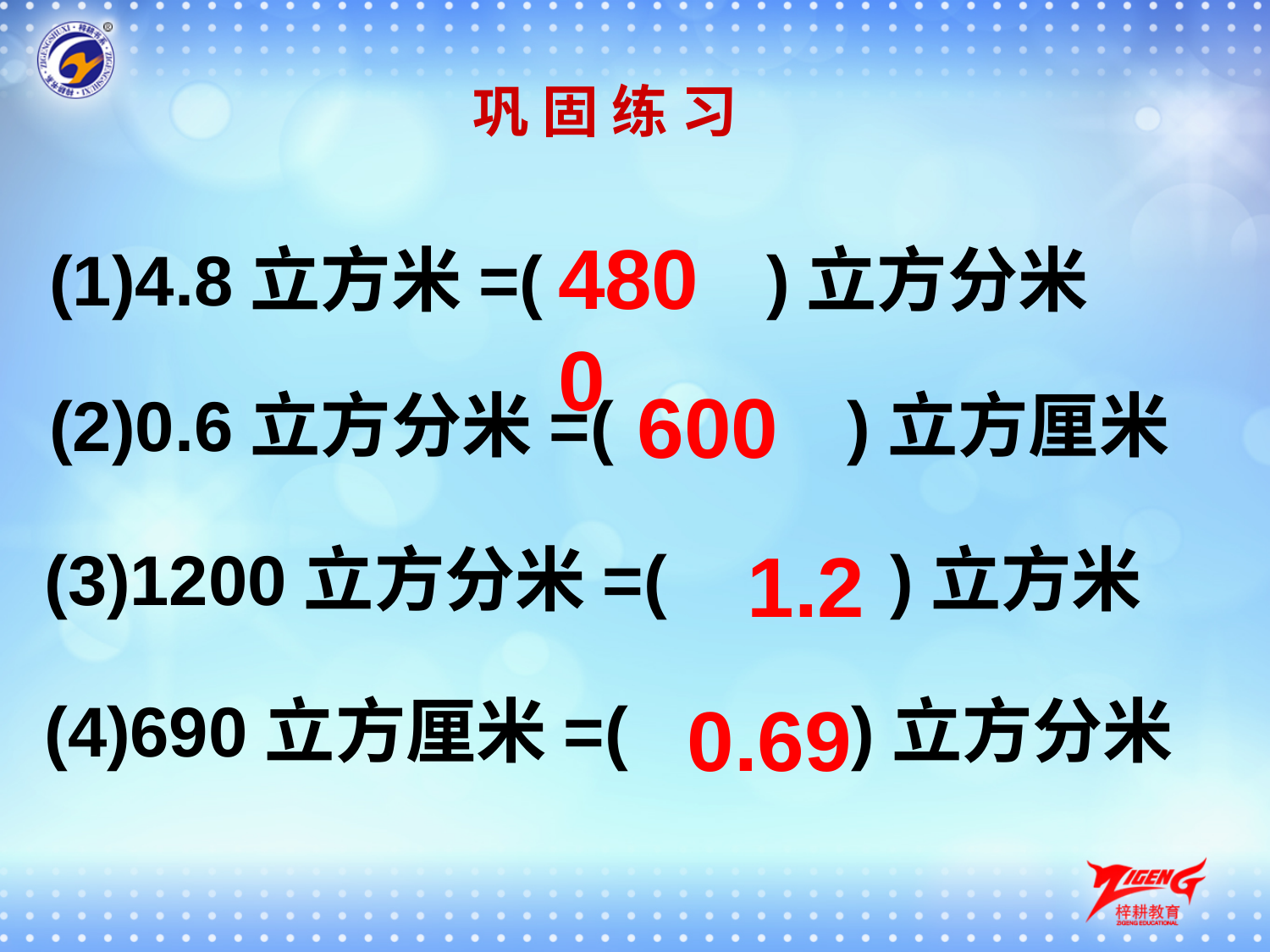

巩 固 练 习
4800
(1)4.8立方米=(　   　)立方分米
600
(2)0.6立方分米=(   　　)立方厘米
1.2
(3)1200立方分米=(　   　)立方米
0.69
(4)690立方厘米=(　   　)立方分米